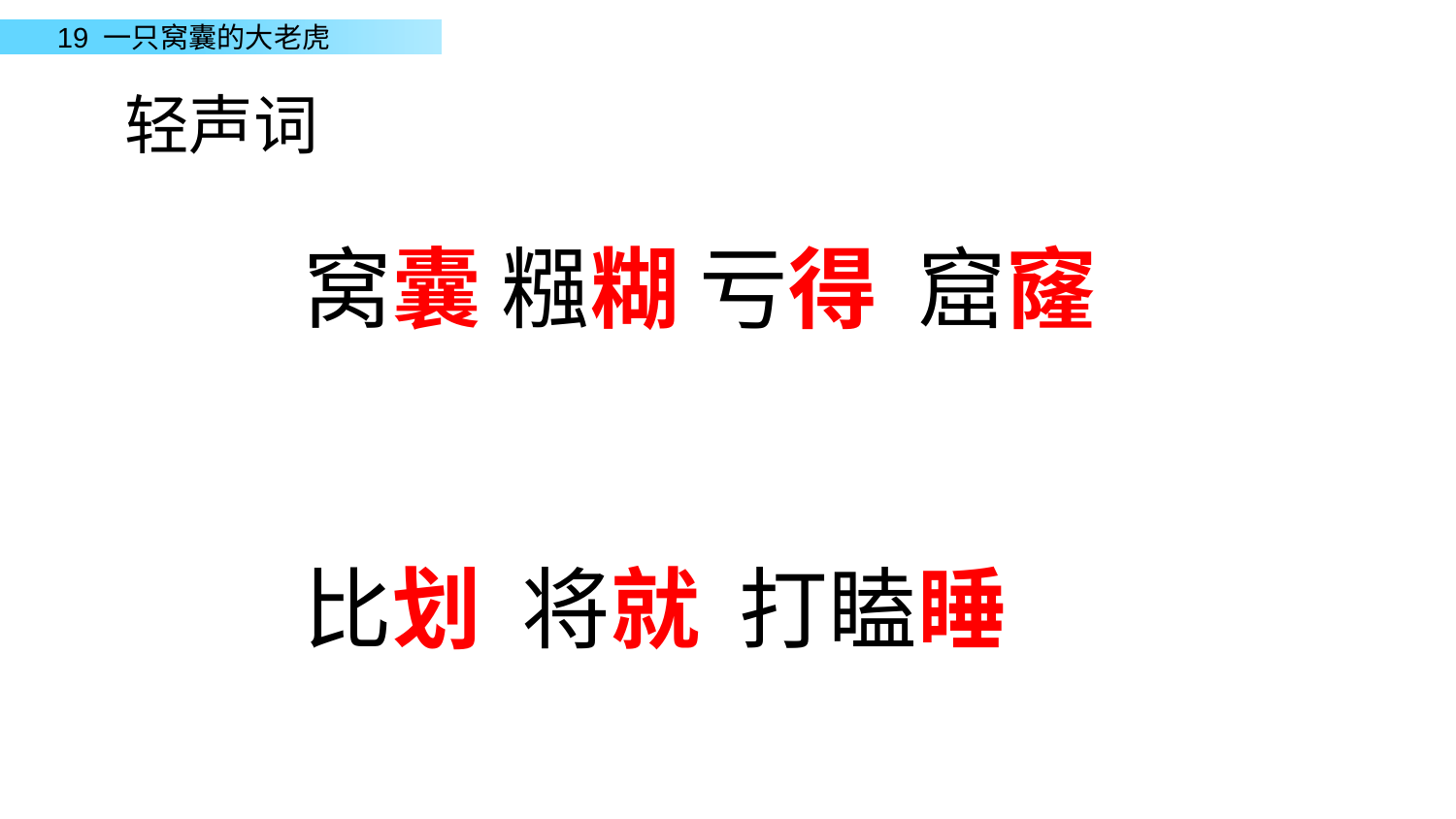

轻声词
窝囊 糨糊 亏得  窟窿

比划  将就  打瞌睡